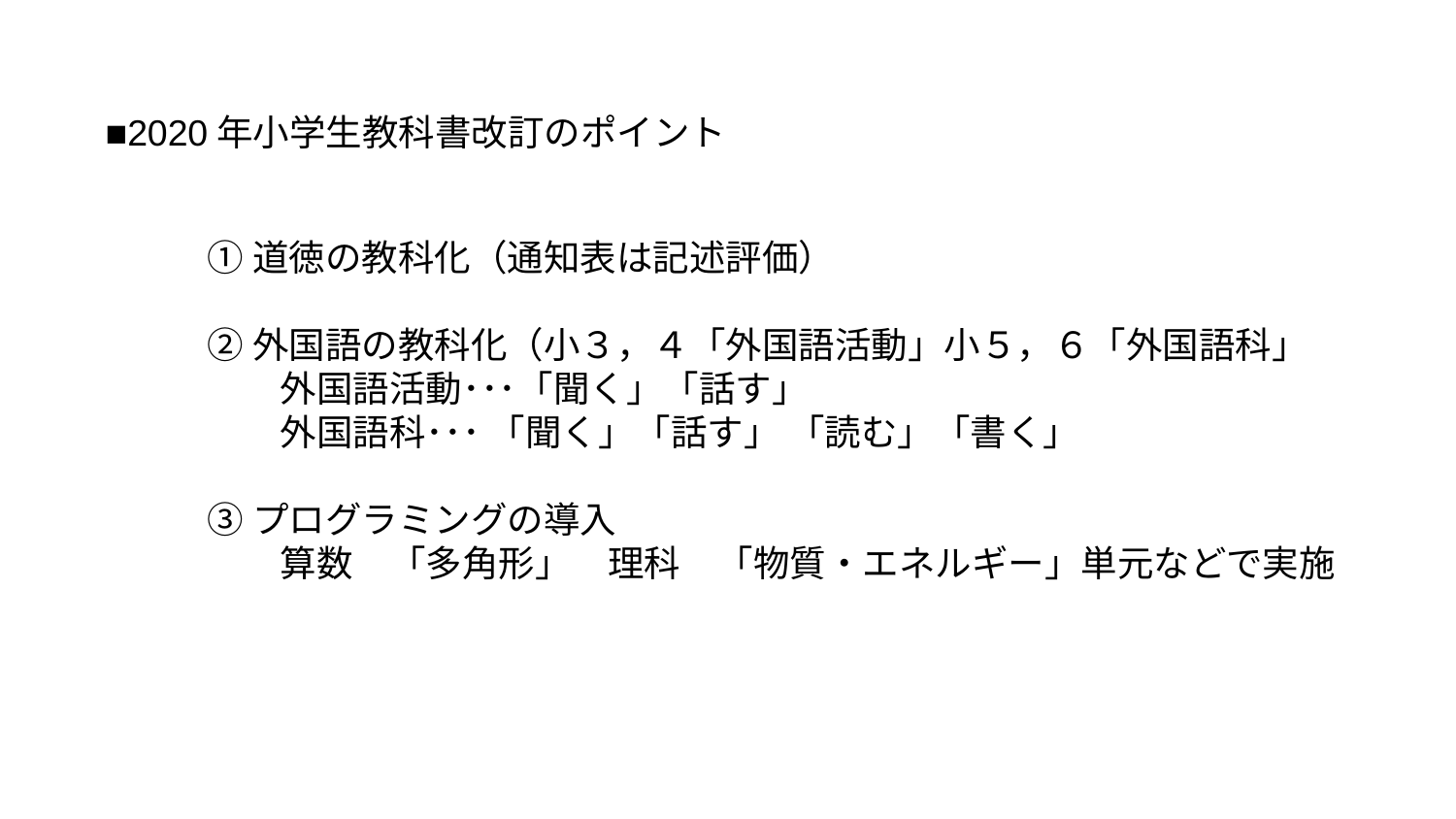

■2020年小学生教科書改訂のポイント
①道徳の教科化（通知表は記述評価）

②外国語の教科化（小３，４「外国語活動」小５，６「外国語科」
　　外国語活動･･･「聞く」「話す」
　　外国語科･･･ 「聞く」「話す」 「読む」「書く」

③プログラミングの導入
　　算数　「多角形」　理科　「物質・エネルギー」単元などで実施